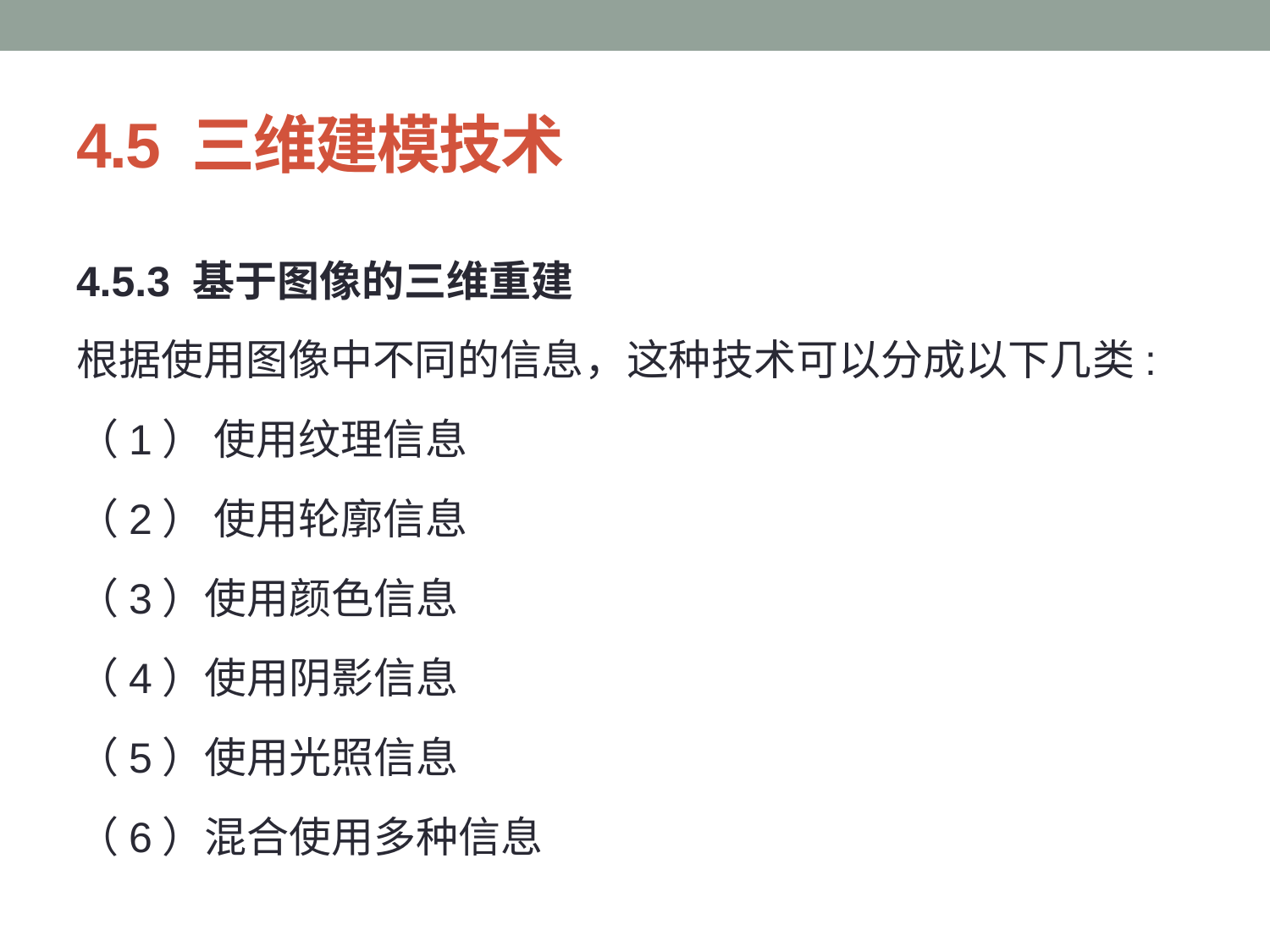

# 4.5 三维建模技术
4.5.3 基于图像的三维重建
根据使用图像中不同的信息，这种技术可以分成以下几类:
（1） 使用纹理信息
（2） 使用轮廓信息
（3）使用颜色信息
（4）使用阴影信息
（5）使用光照信息
（6）混合使用多种信息